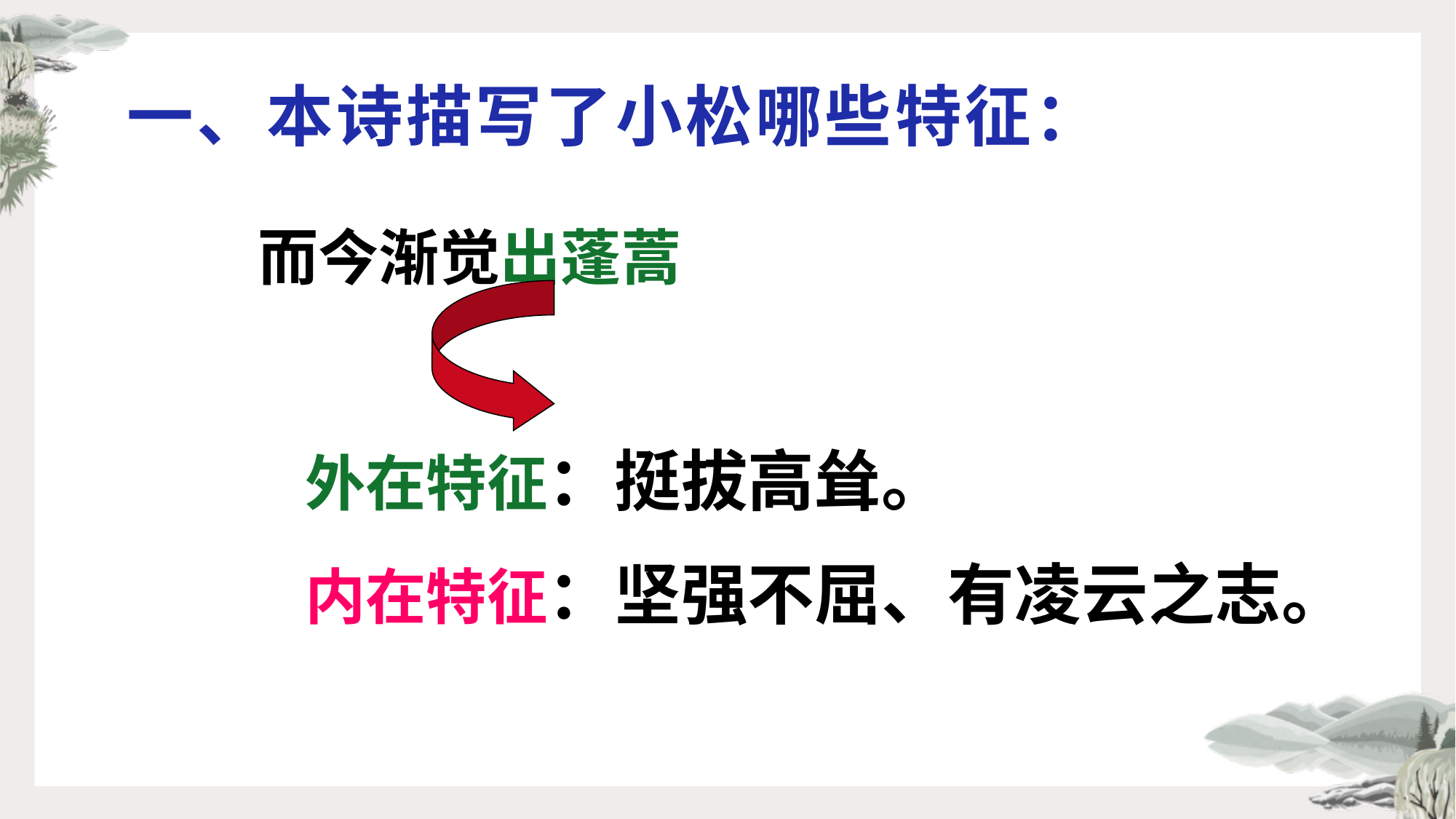

# 一、本诗描写了小松哪些特征：
而今渐觉出蓬蒿

外在特征：挺拔高耸。
内在特征：坚强不屈、有凌云之志。